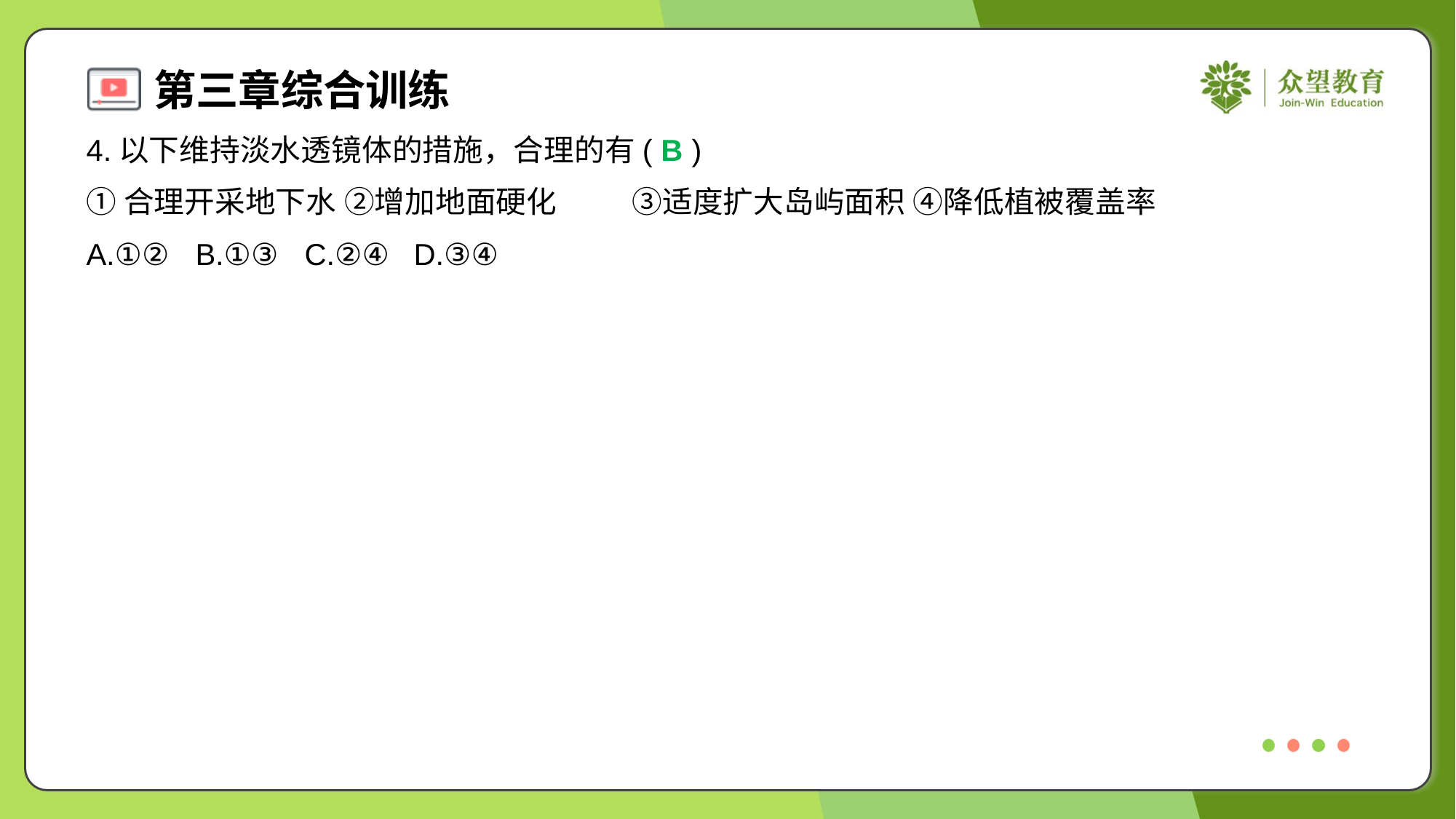

4.以下维持淡水透镜体的措施，合理的有(     )
B
①合理开采地下水 ②增加地面硬化	③适度扩大岛屿面积 ④降低植被覆盖率
A.①②	B.①③	C.②④	D.③④